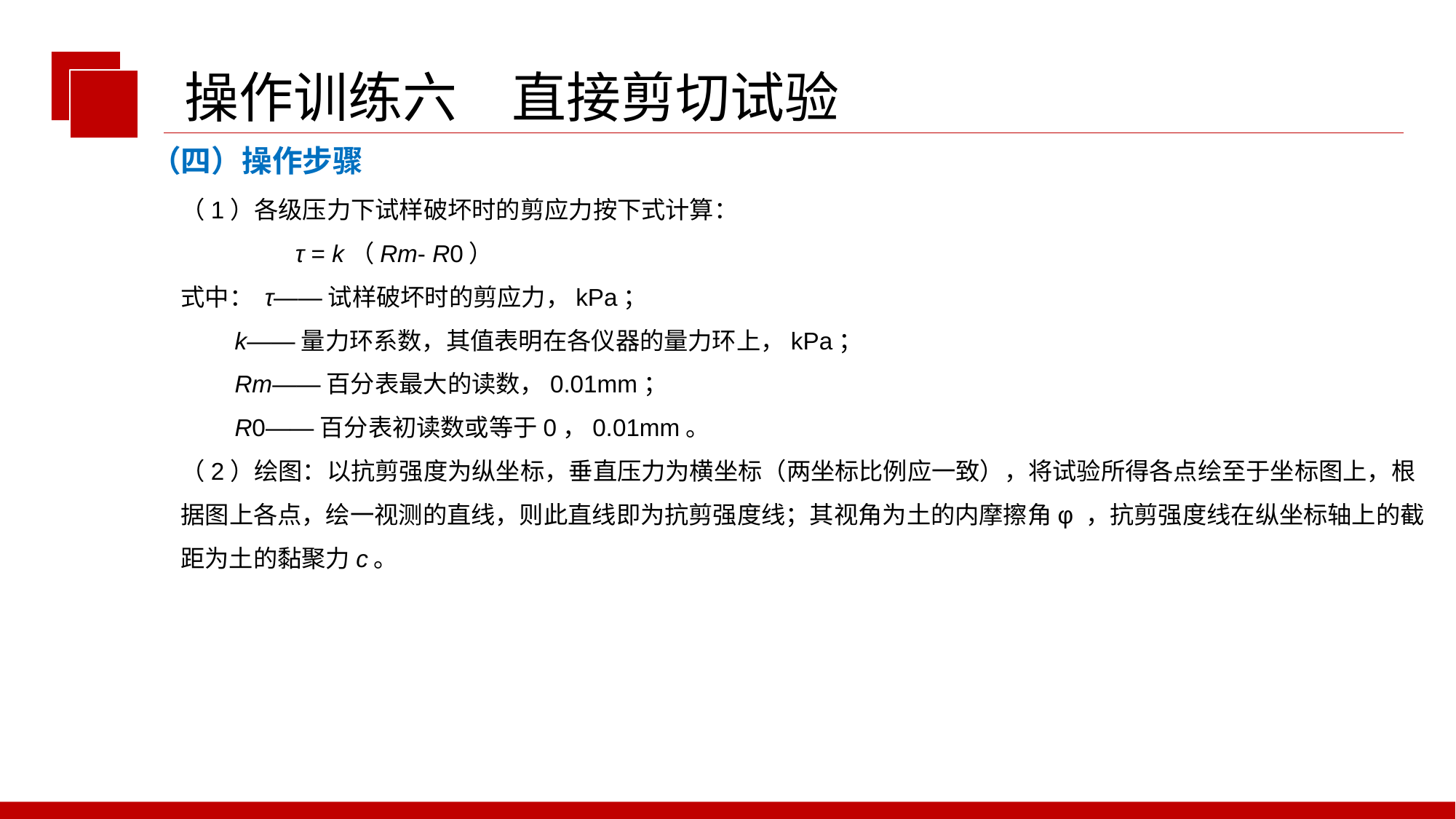

操作训练六　直接剪切试验

（四）操作步骤
（1）各级压力下试样破坏时的剪应力按下式计算：
                 τ = k（Rm- R0）
式中： τ——试样破坏时的剪应力，kPa；
        k——量力环系数，其值表明在各仪器的量力环上，kPa；
        Rm——百分表最大的读数，0.01mm；
        R0——百分表初读数或等于0，0.01mm。
（2）绘图：以抗剪强度为纵坐标，垂直压力为横坐标（两坐标比例应一致），将试验所得各点绘至于坐标图上，根据图上各点，绘一视测的直线，则此直线即为抗剪强度线；其视角为土的内摩擦角φ ，抗剪强度线在纵坐标轴上的截距为土的黏聚力c。